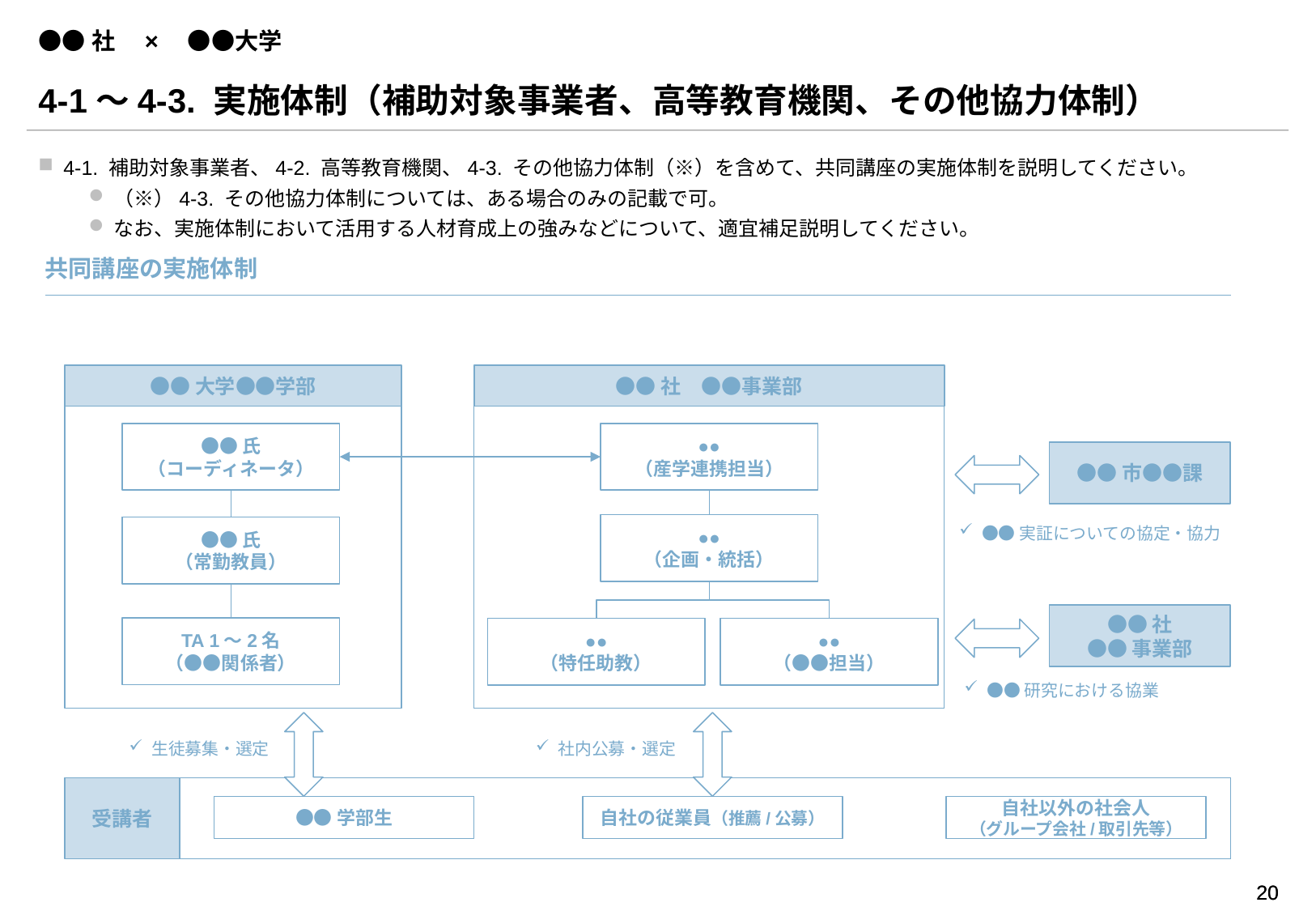

# ●●社　×　●●大学
4-1～4-3. 実施体制（補助対象事業者、高等教育機関、その他協力体制）
4-1. 補助対象事業者、4-2. 高等教育機関、4-3. その他協力体制（※）を含めて、共同講座の実施体制を説明してください。
（※）4-3. その他協力体制については、ある場合のみの記載で可。
なお、実施体制において活用する人材育成上の強みなどについて、適宜補足説明してください。
共同講座の実施体制
●●大学●●学部
●●社　●●事業部

●●氏
（コーディネータ）
●●
（産学連携担当）

●●市●●課
●●
（企画・統括）
●●実証についての協定・協力
●●氏
（常勤教員）

●●社
●●事業部
TA 1～2名
（●●関係者）
●●
（特任助教）
●●
（●●担当）
●●研究における協業

生徒募集・選定
社内公募・選定

受講者
●●学部生
自社の従業員（推薦/公募）
自社以外の社会人
（グループ会社/取引先等）